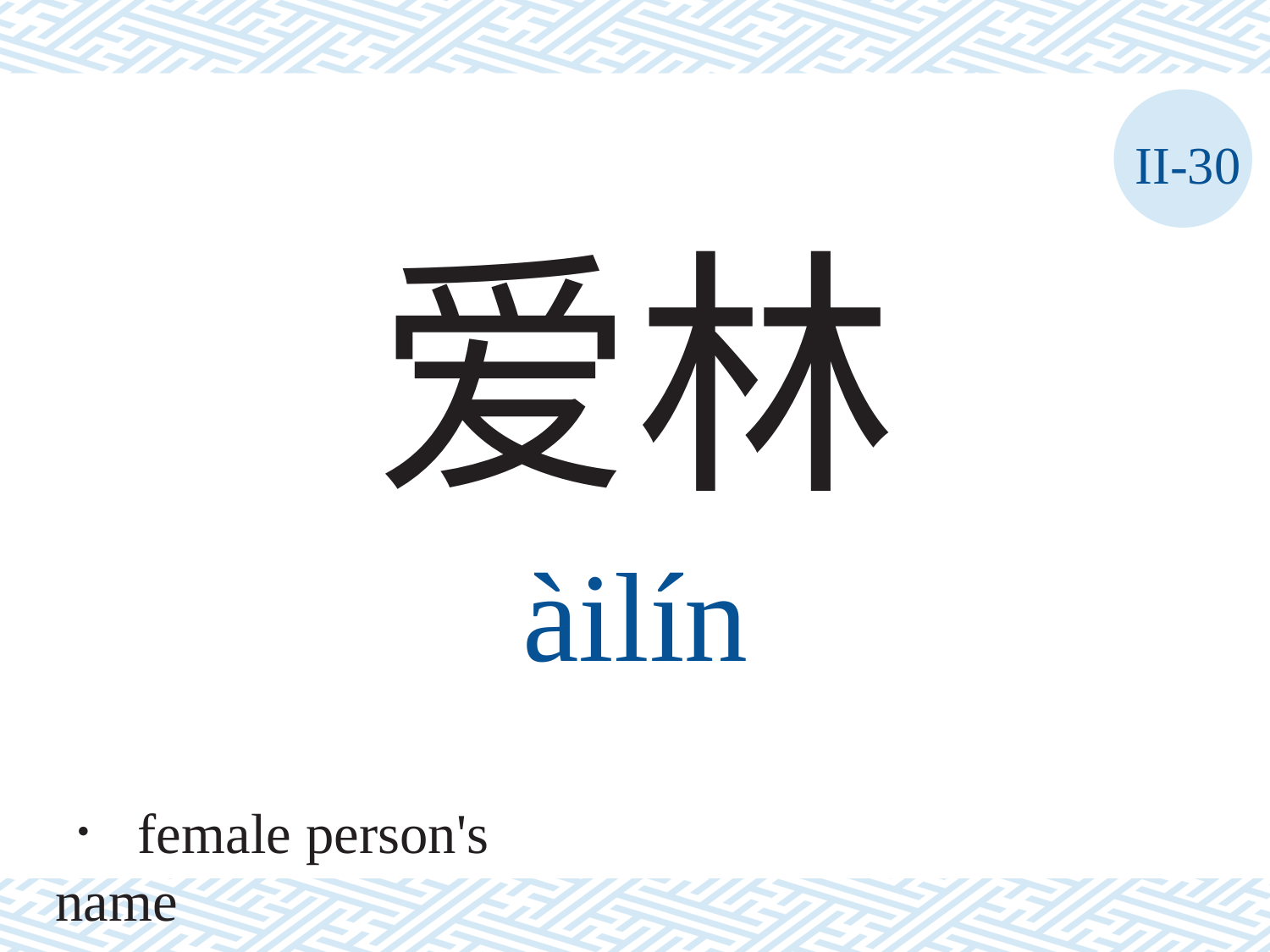

II-30
爱林
àilín
． female person's name